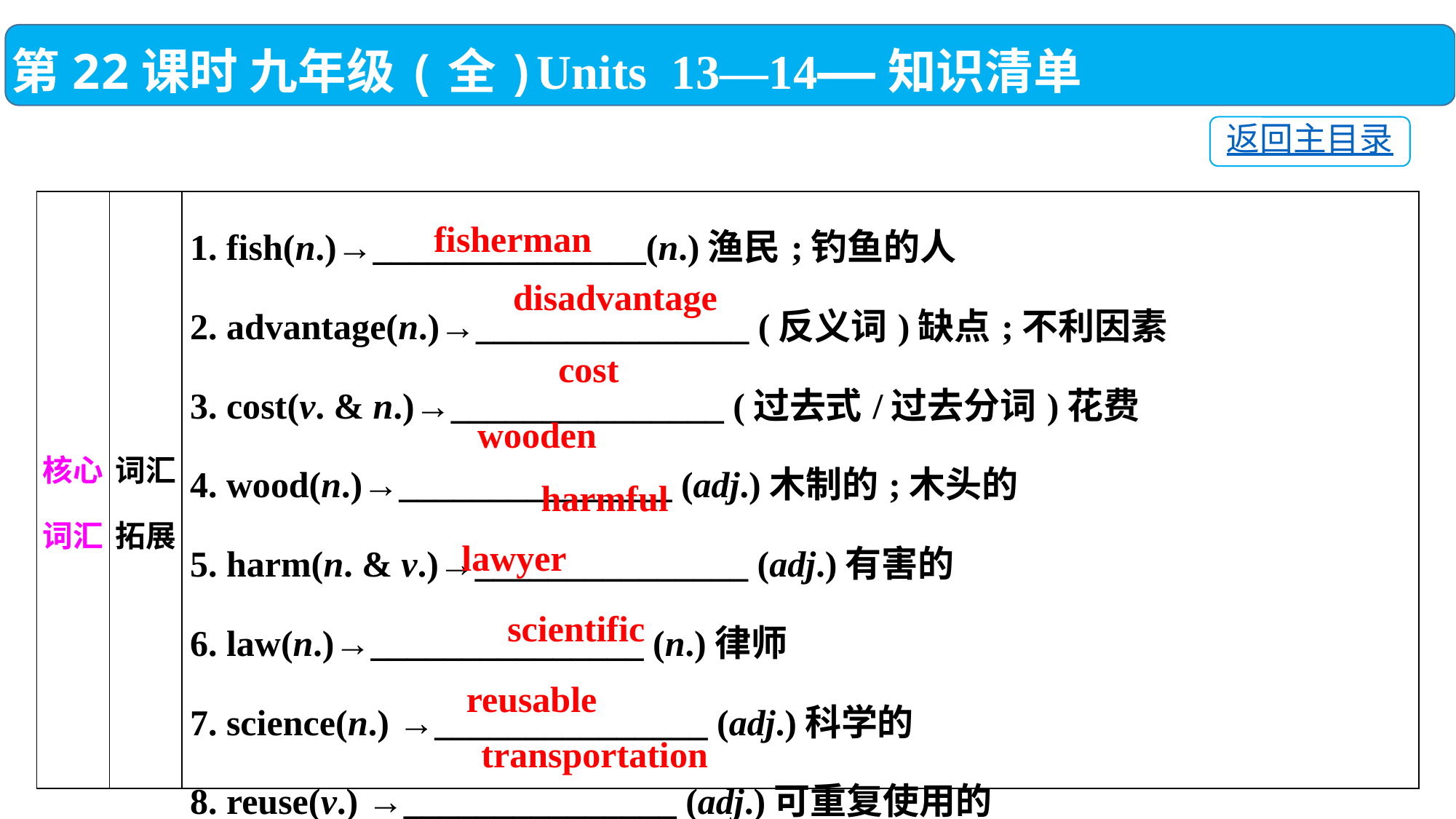

第22课时 九年级(全)Units  13—14——知识清单
返回主目录
| 核心词汇 | 词汇拓展 | 1. fish(n.)→\_\_\_\_\_\_\_\_\_\_\_\_\_\_\_(n.)渔民;钓鱼的人 2. advantage(n.)→\_\_\_\_\_\_\_\_\_\_\_\_\_\_\_ (反义词)缺点;不利因素 3. cost(v. & n.)→\_\_\_\_\_\_\_\_\_\_\_\_\_\_\_ (过去式/过去分词)花费 4. wood(n.)→\_\_\_\_\_\_\_\_\_\_\_\_\_\_\_ (adj.)木制的;木头的 5. harm(n. & v.)→\_\_\_\_\_\_\_\_\_\_\_\_\_\_\_ (adj.)有害的 6. law(n.)→\_\_\_\_\_\_\_\_\_\_\_\_\_\_\_ (n.)律师 7. science(n.) →\_\_\_\_\_\_\_\_\_\_\_\_\_\_\_ (adj.)科学的 8. reuse(v.) →\_\_\_\_\_\_\_\_\_\_\_\_\_\_\_ (adj.)可重复使用的 9. transport(v.) →\_\_\_\_\_\_\_\_\_\_\_\_\_\_\_ (n.)运输;交通 |
| --- | --- | --- |
fisherman

disadvantage
cost
wooden
harmful
lawyer
scientific
reusable
transportation